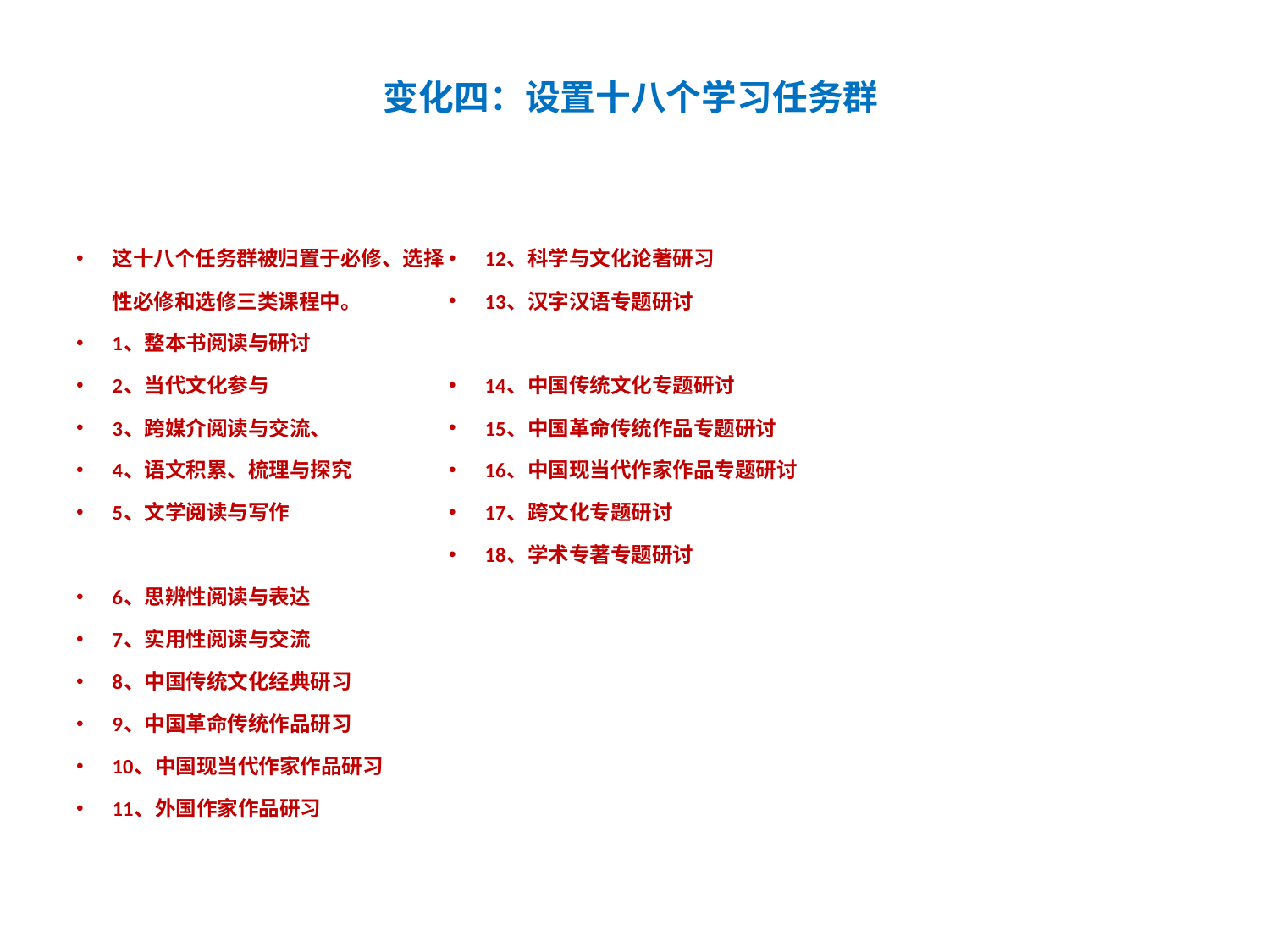

# 变化四：设置十八个学习任务群
这十八个任务群被归置于必修、选择性必修和选修三类课程中。
1、整本书阅读与研讨
2、当代文化参与
3、跨媒介阅读与交流、
4、语文积累、梳理与探究
5、文学阅读与写作

6、思辨性阅读与表达
7、实用性阅读与交流
8、中国传统文化经典研习
9、中国革命传统作品研习
10、中国现当代作家作品研习
11、外国作家作品研习
12、科学与文化论著研习
13、汉字汉语专题研讨

14、中国传统文化专题研讨
15、中国革命传统作品专题研讨
16、中国现当代作家作品专题研讨
17、跨文化专题研讨
18、学术专著专题研讨